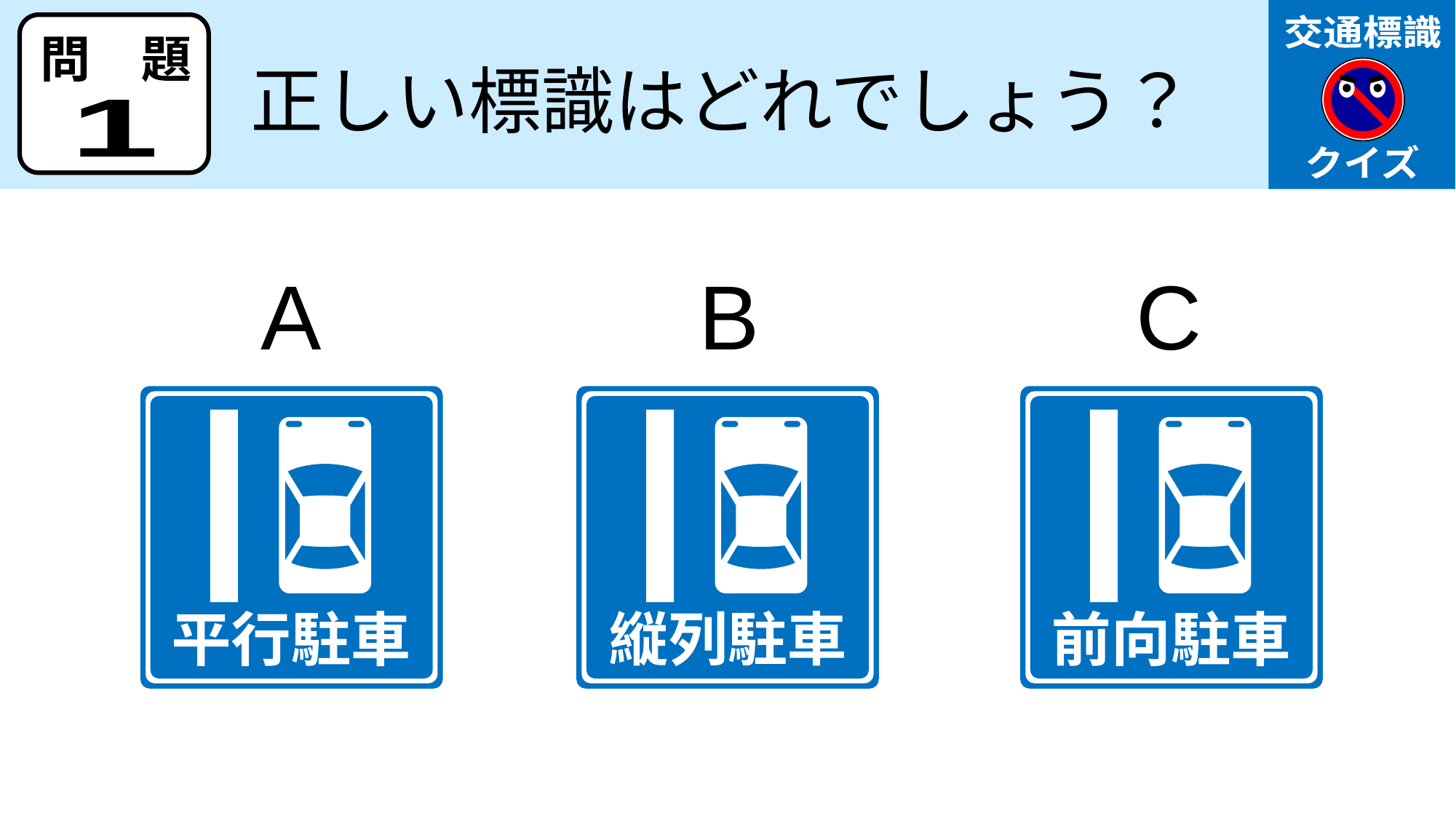

交通標識

クイズ

問　題
正しい標識はどれでしょう？
1
A
B
C

平行駐車

縦列駐車

前向駐車